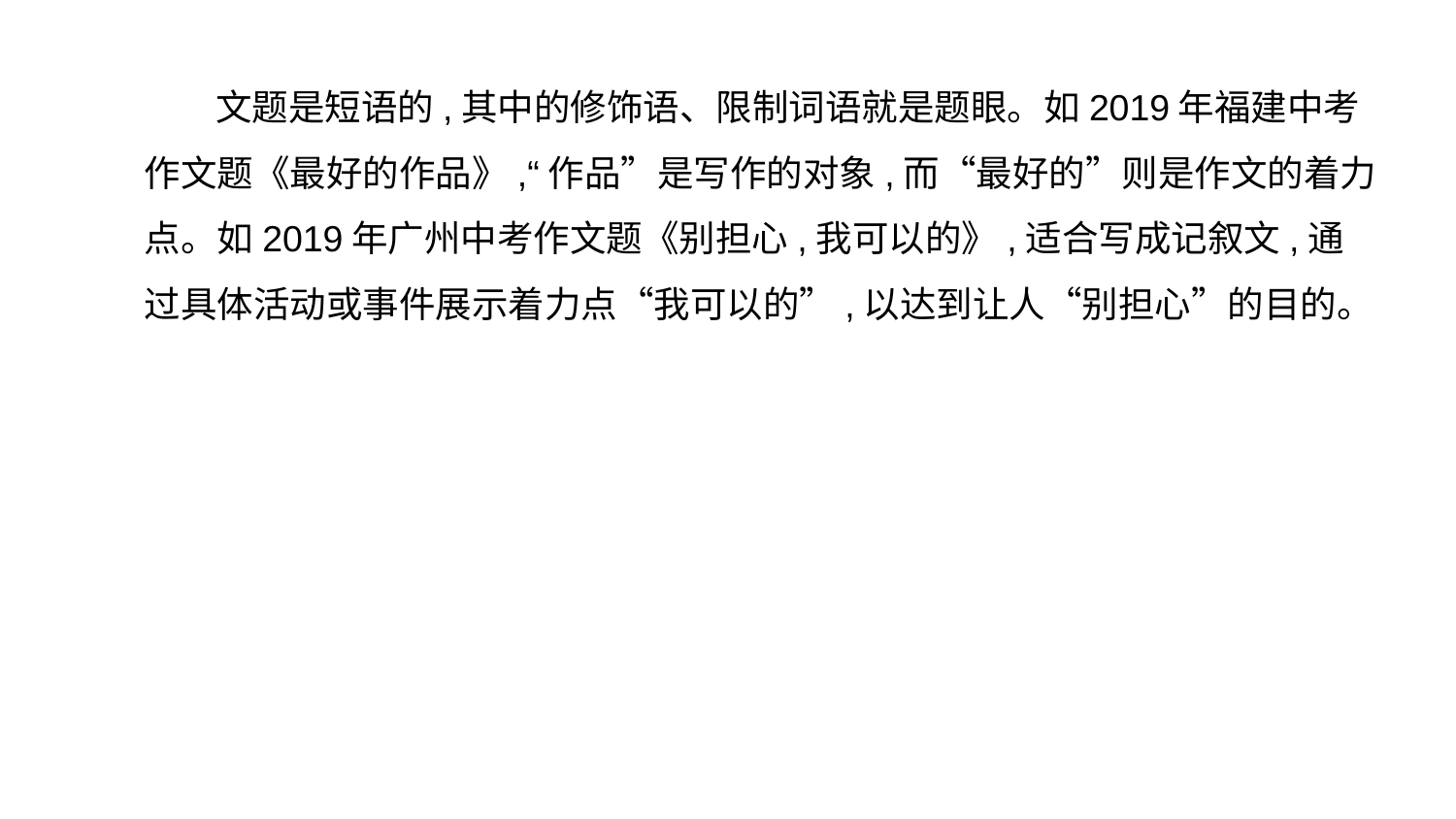

文题是短语的,其中的修饰语、限制词语就是题眼。如2019年福建中考作文题《最好的作品》,“作品”是写作的对象,而“最好的”则是作文的着力点。如2019年广州中考作文题《别担心,我可以的》,适合写成记叙文,通过具体活动或事件展示着力点“我可以的”,以达到让人“别担心”的目的。